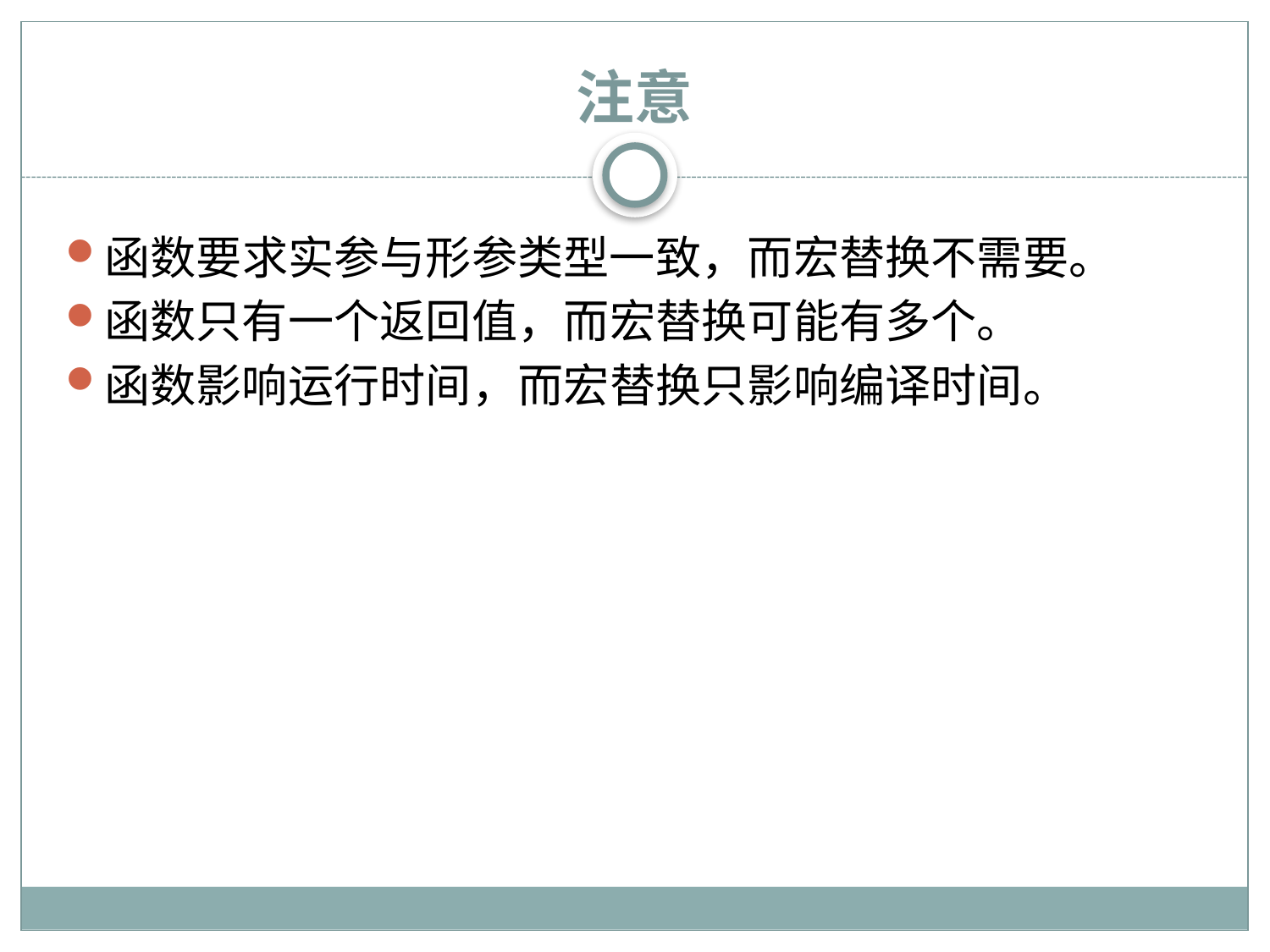

# 注意
函数要求实参与形参类型一致，而宏替换不需要。
函数只有一个返回值，而宏替换可能有多个。
函数影响运行时间，而宏替换只影响编译时间。